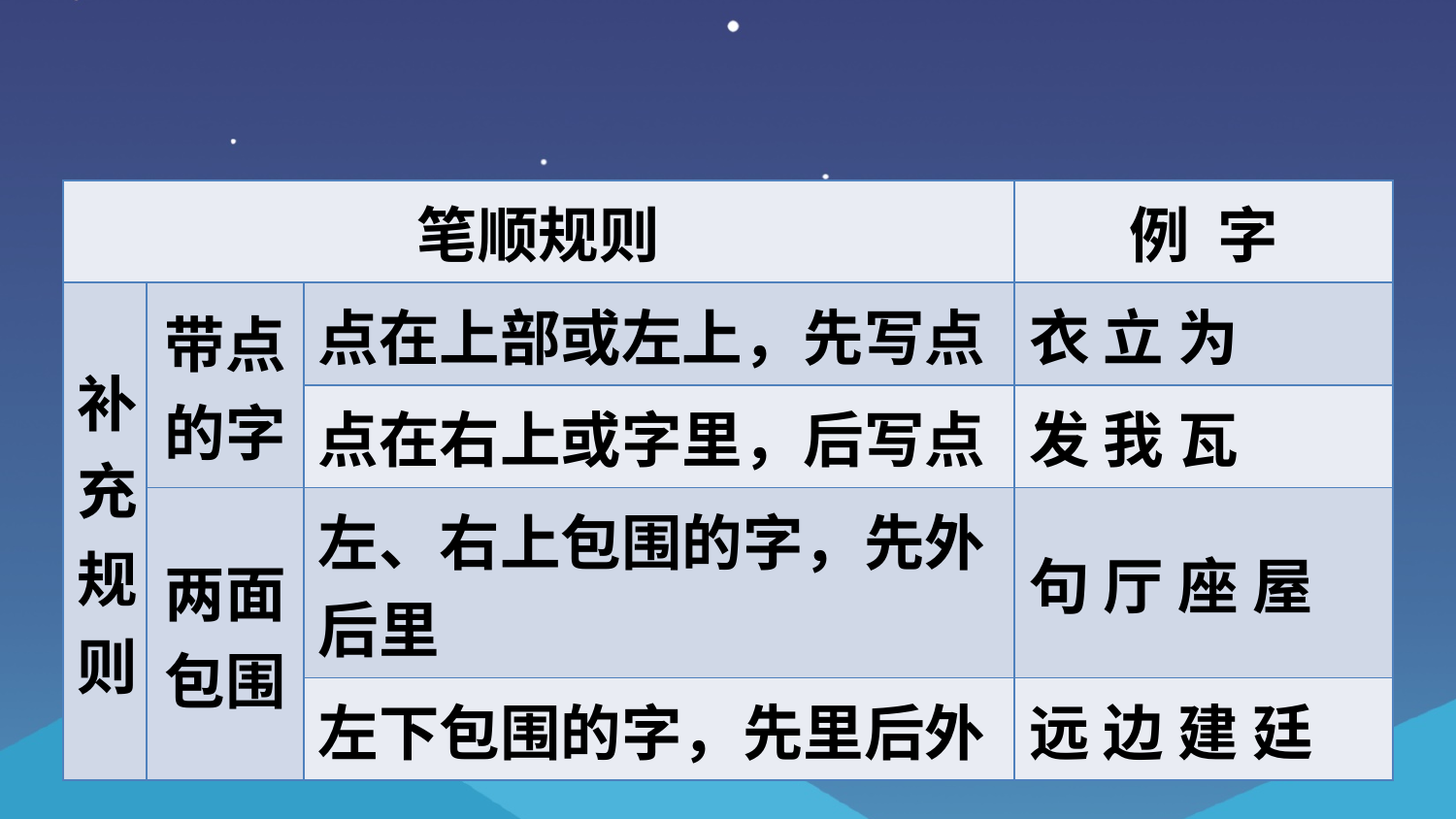

| 笔顺规则 |  |  | 例 字 |
| --- | --- | --- | --- |
| 补充规则 | 带点的字 | 点在上部或左上，先写点 | 衣 立 为 |
|  |  | 点在右上或字里，后写点 | 发 我 瓦 |
|  | 两面包围 | 左、右上包围的字，先外后里 | 句 厅 座 屋 |
|  |  | 左下包围的字，先里后外 | 远 边 建 廷 |